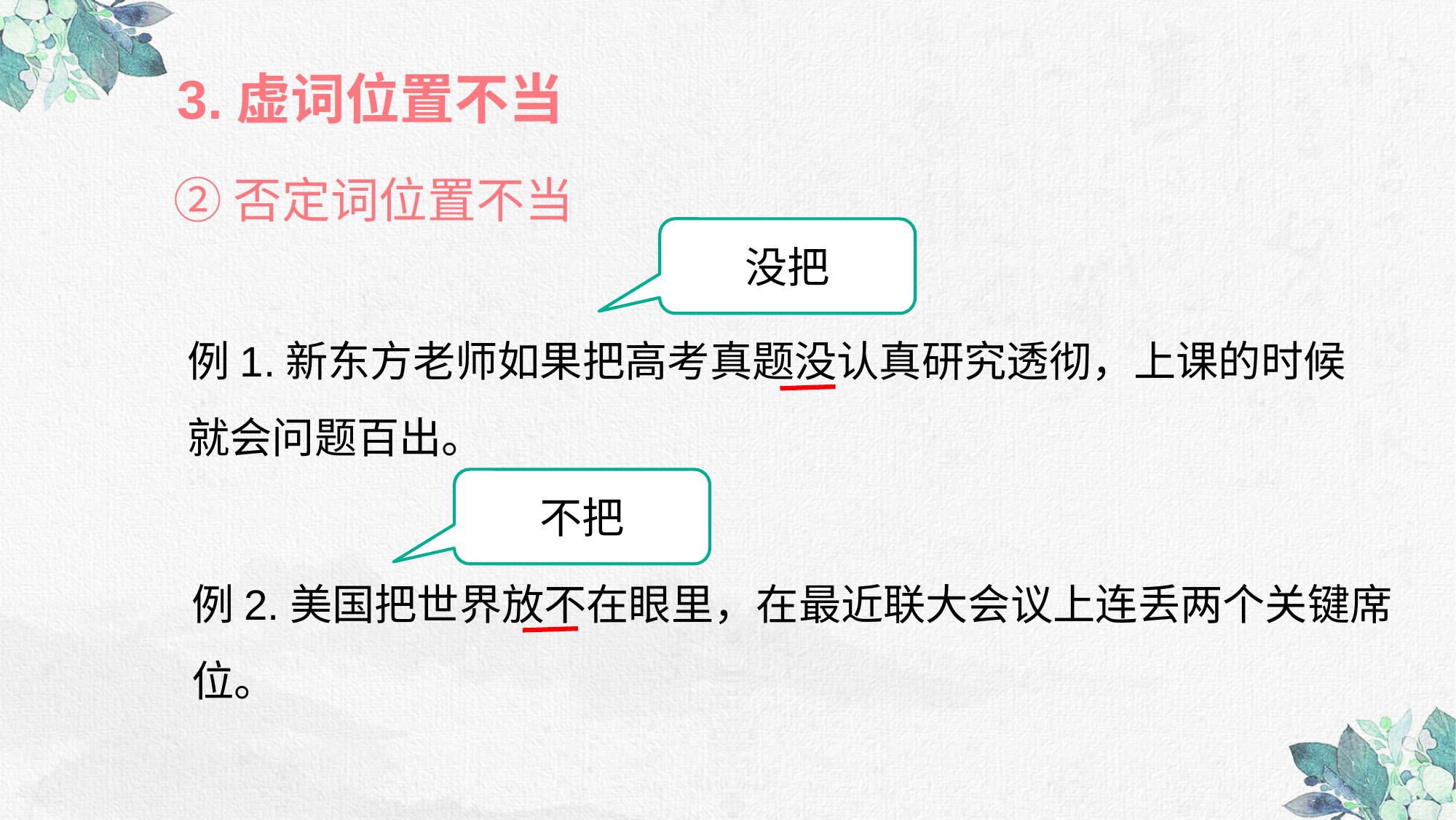

3.虚词位置不当
②否定词位置不当

没把
例1.新东方老师如果把高考真题没认真研究透彻，上课的时候就会问题百出。

不把
例2.美国把世界放不在眼里，在最近联大会议上连丢两个关键席位。